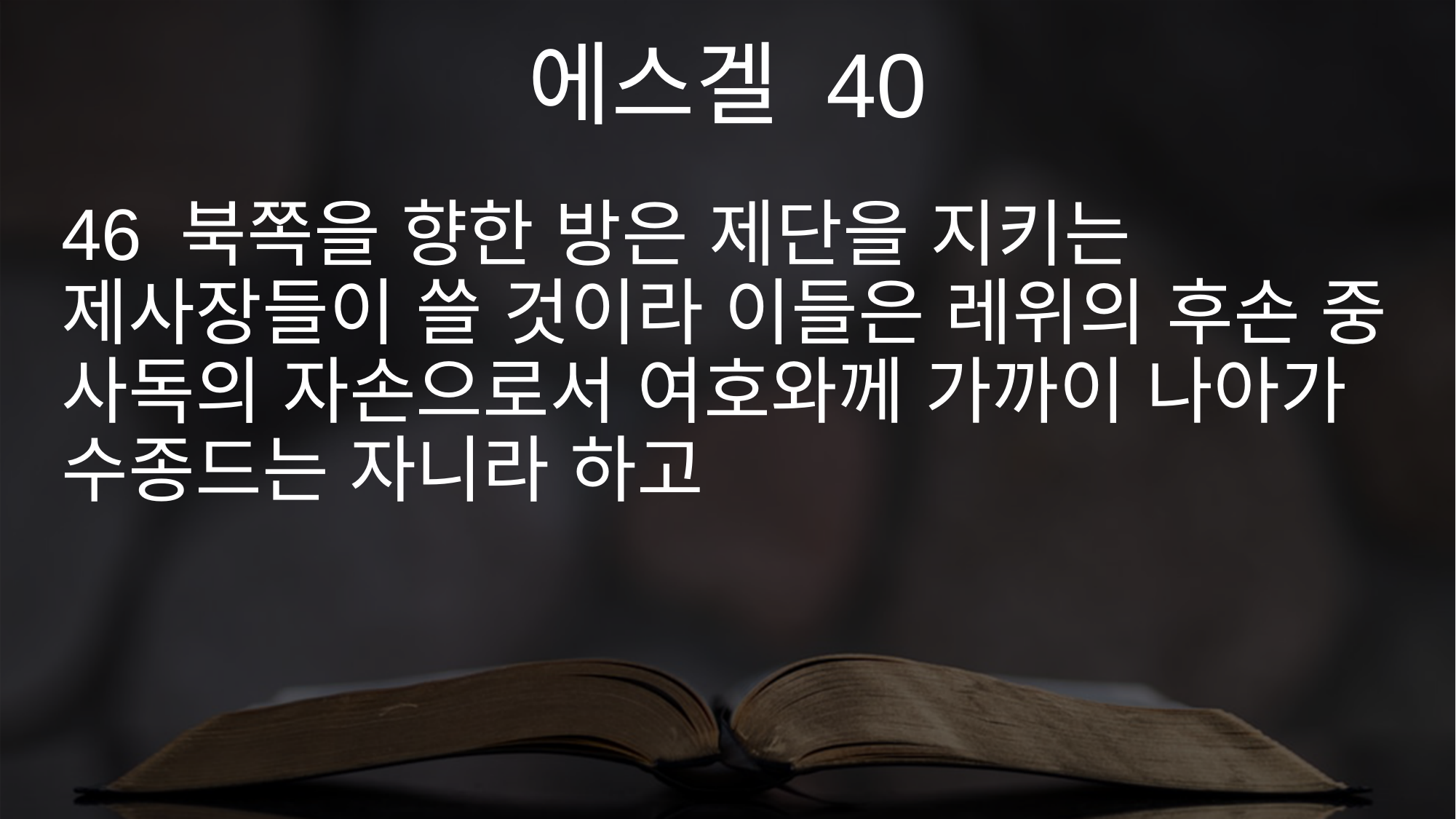

에스겔 40
46 북쪽을 향한 방은 제단을 지키는 제사장들이 쓸 것이라 이들은 레위의 후손 중 사독의 자손으로서 여호와께 가까이 나아가 수종드는 자니라 하고